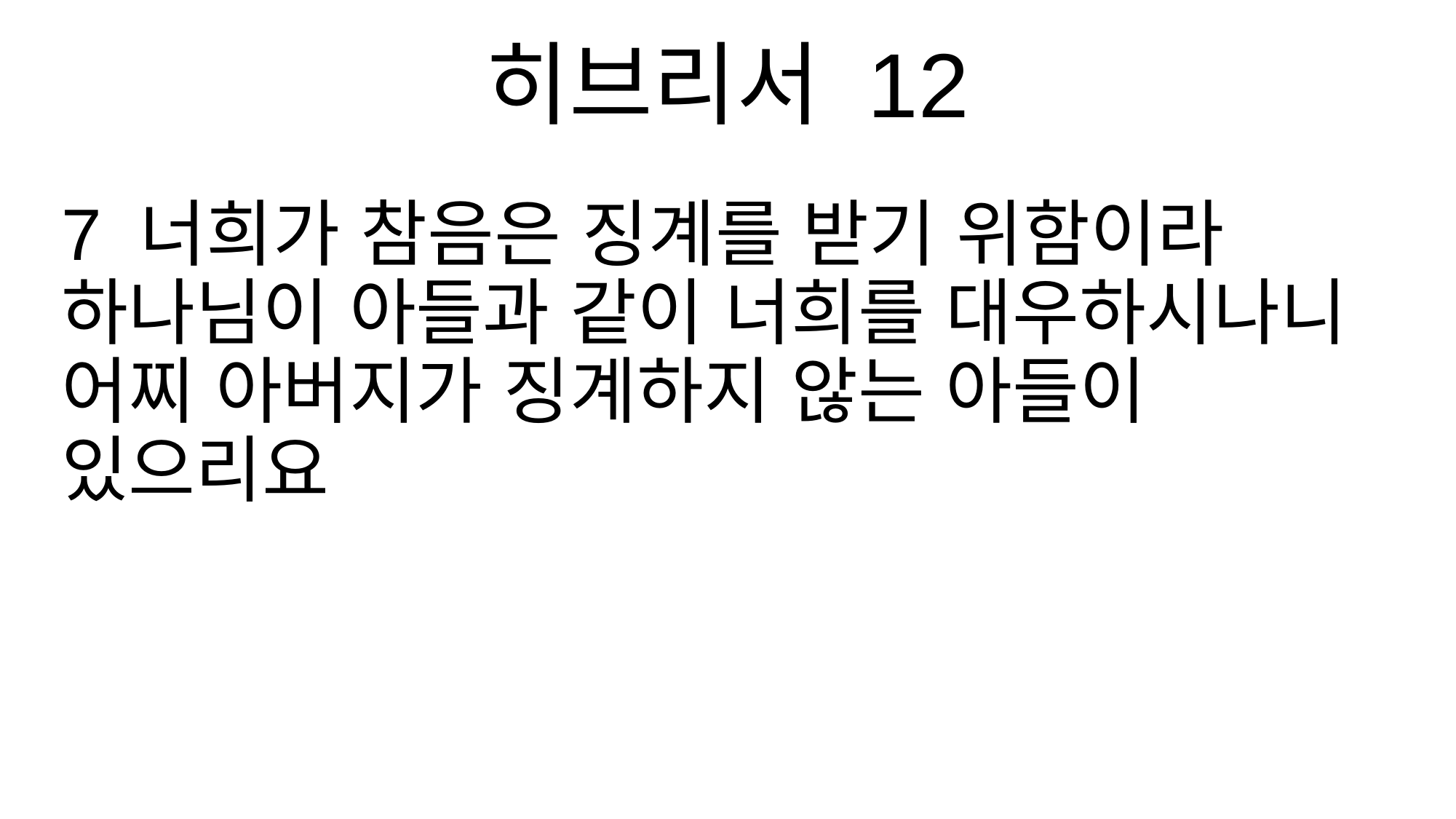

히브리서 12
7 너희가 참음은 징계를 받기 위함이라 하나님이 아들과 같이 너희를 대우하시나니 어찌 아버지가 징계하지 않는 아들이 있으리요